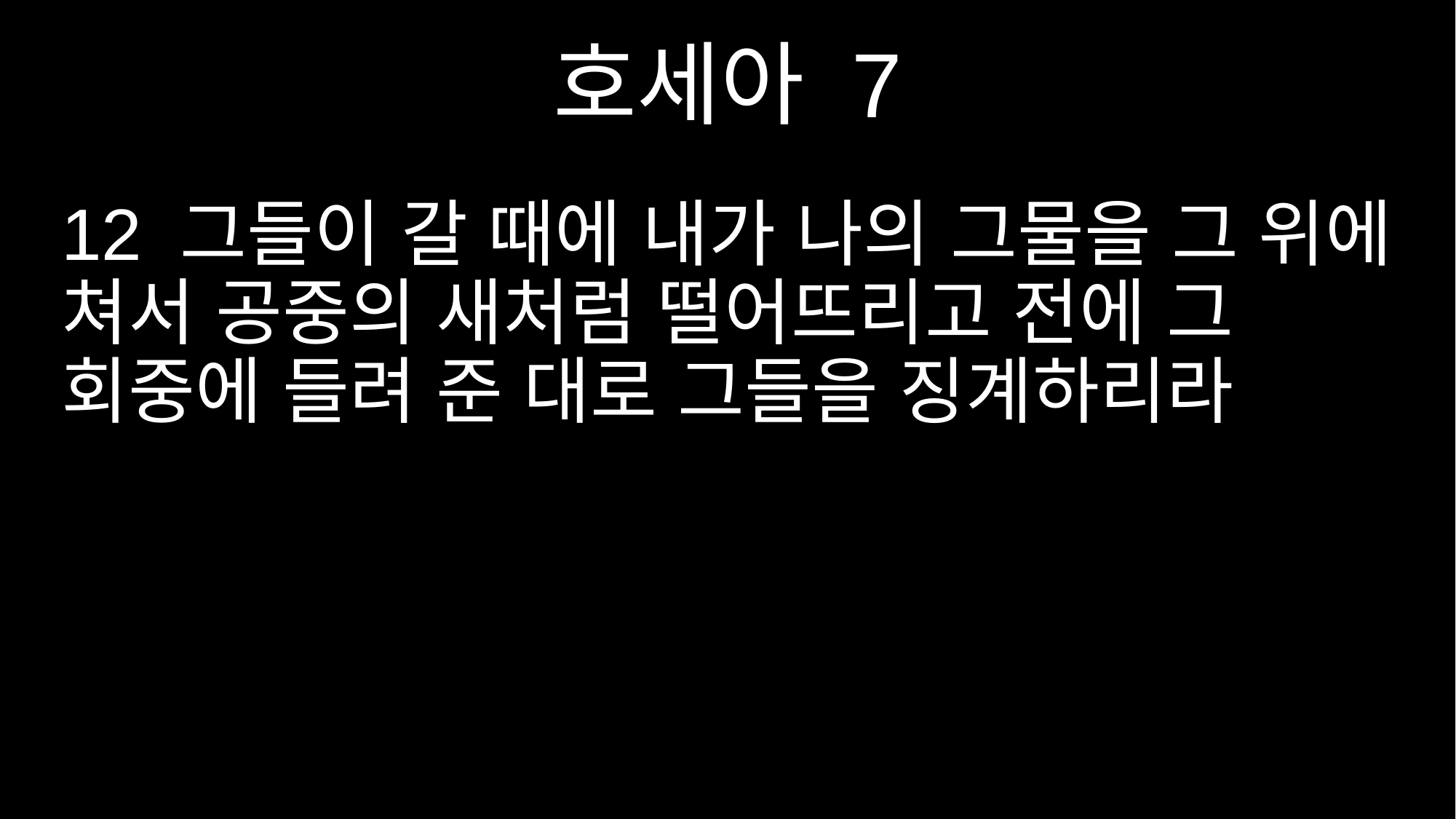

호세아 7
12 그들이 갈 때에 내가 나의 그물을 그 위에 쳐서 공중의 새처럼 떨어뜨리고 전에 그 회중에 들려 준 대로 그들을 징계하리라